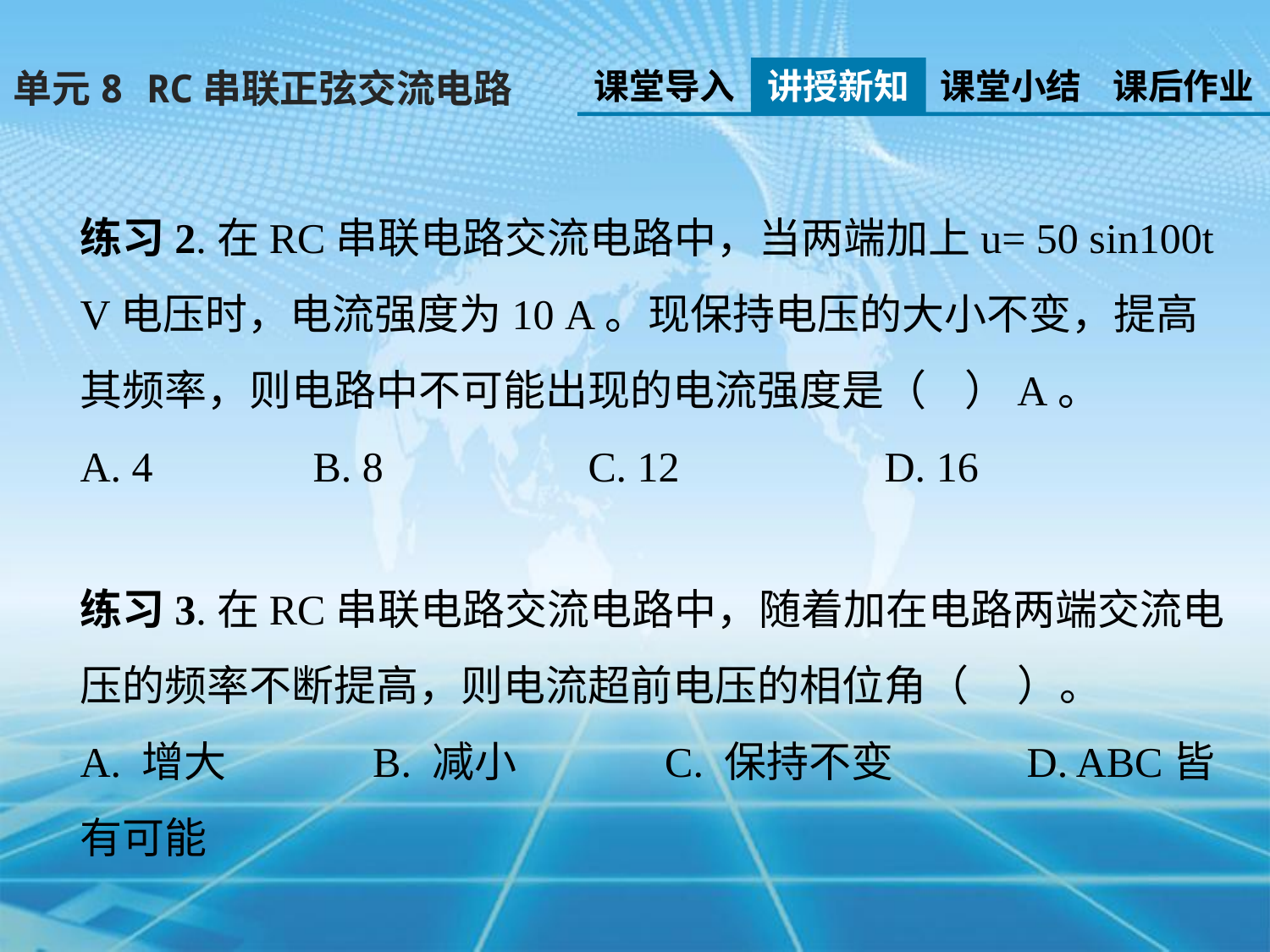

课堂导入
讲授新知
课堂小结
课后作业
单元8 RC串联正弦交流电路
练习2.在RC串联电路交流电路中，当两端加上u= 50 sin100t V电压时，电流强度为10 A。现保持电压的大小不变，提高其频率，则电路中不可能出现的电流强度是（    ）A。
A. 4	          B. 8             	C. 12	                D. 16
练习3.在RC串联电路交流电路中，随着加在电路两端交流电压的频率不断提高，则电流超前电压的相位角（     ）。
A. 增大	   B. 减小	       C. 保持不变	     D. ABC皆有可能